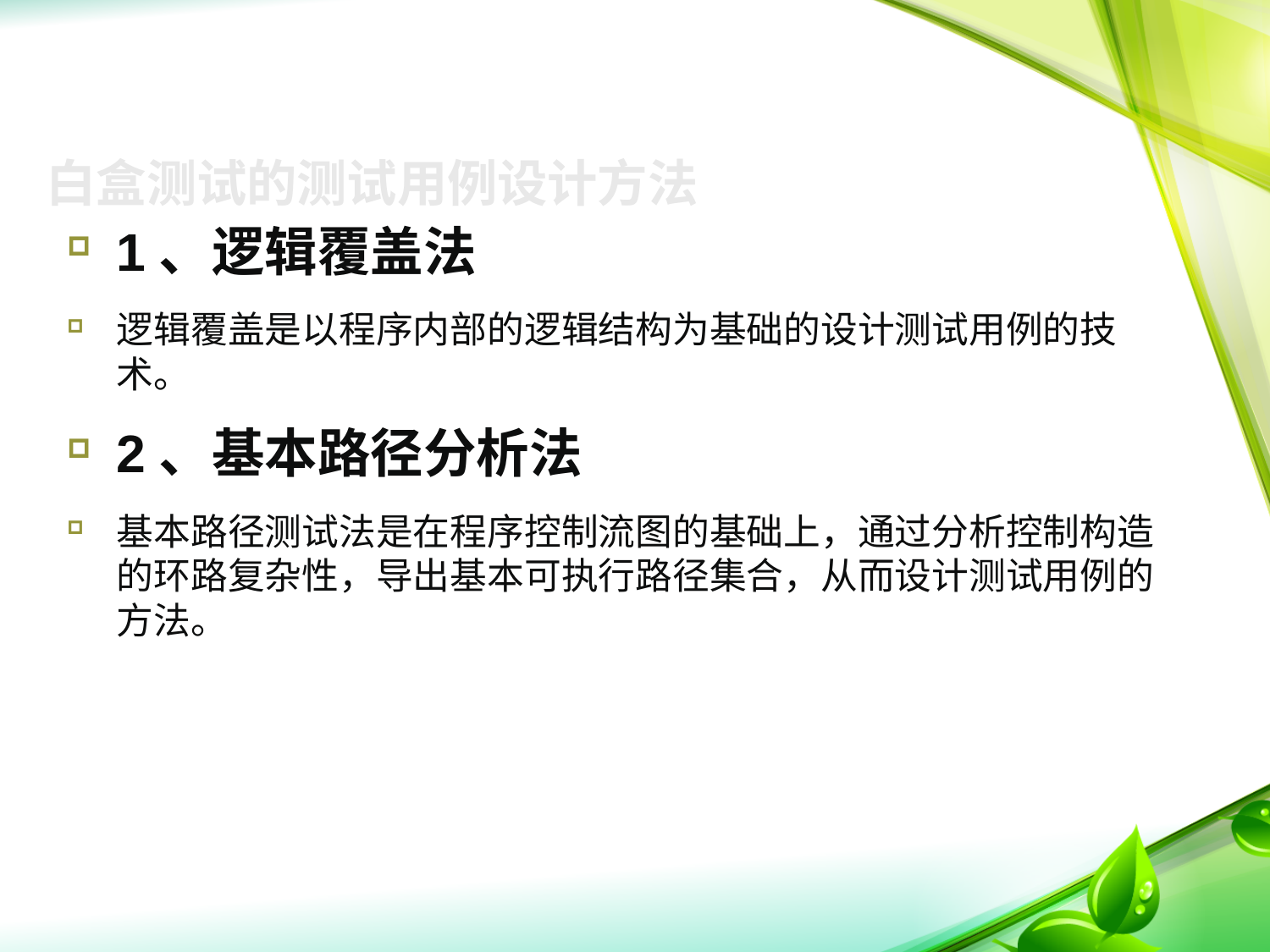

白盒测试的测试用例设计方法
1、逻辑覆盖法
逻辑覆盖是以程序内部的逻辑结构为基础的设计测试用例的技术。
2、基本路径分析法
基本路径测试法是在程序控制流图的基础上，通过分析控制构造的环路复杂性，导出基本可执行路径集合，从而设计测试用例的方法。